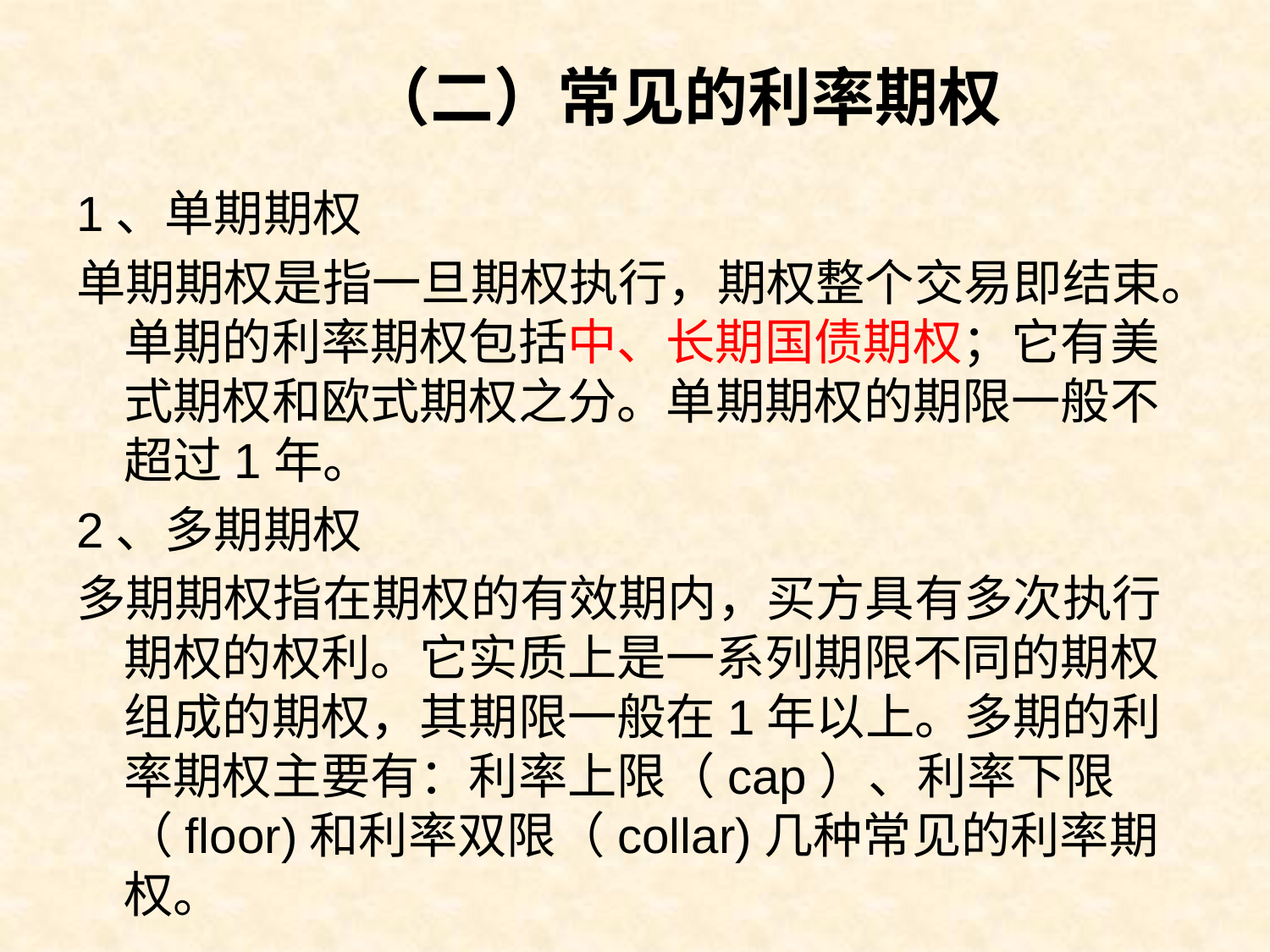

# （二）常见的利率期权
1、单期期权
单期期权是指一旦期权执行，期权整个交易即结束。单期的利率期权包括中、长期国债期权；它有美式期权和欧式期权之分。单期期权的期限一般不超过1年。
2、多期期权
多期期权指在期权的有效期内，买方具有多次执行期权的权利。它实质上是一系列期限不同的期权组成的期权，其期限一般在1年以上。多期的利率期权主要有：利率上限（cap）、利率下限（floor)和利率双限（collar)几种常见的利率期权。